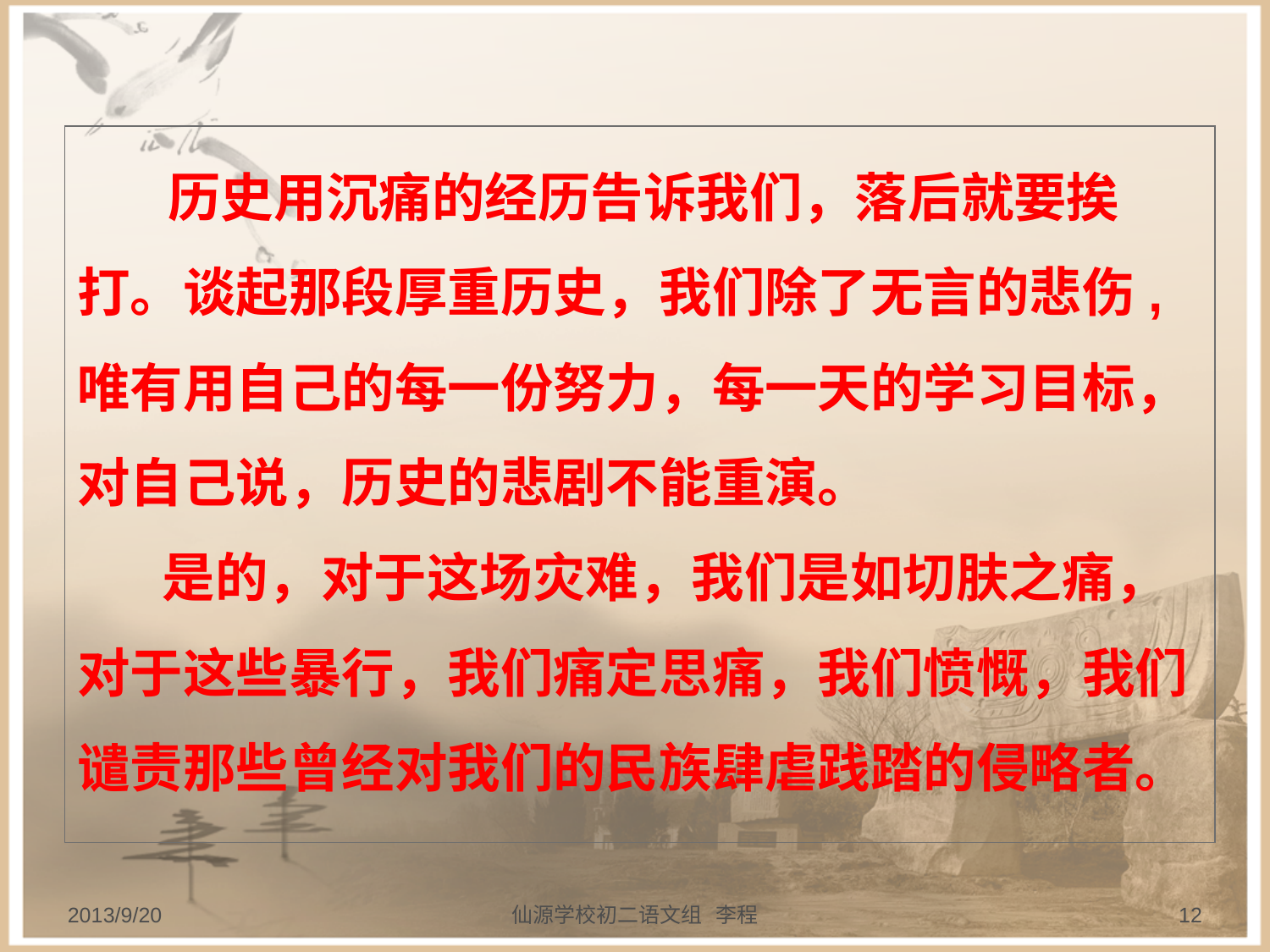

历史用沉痛的经历告诉我们，落后就要挨打。谈起那段厚重历史，我们除了无言的悲伤,唯有用自己的每一份努力，每一天的学习目标，对自己说，历史的悲剧不能重演。
      是的，对于这场灾难，我们是如切肤之痛，对于这些暴行，我们痛定思痛，我们愤慨，我们谴责那些曾经对我们的民族肆虐践踏的侵略者。

2013/9/20
仙源学校初二语文组   李程
12